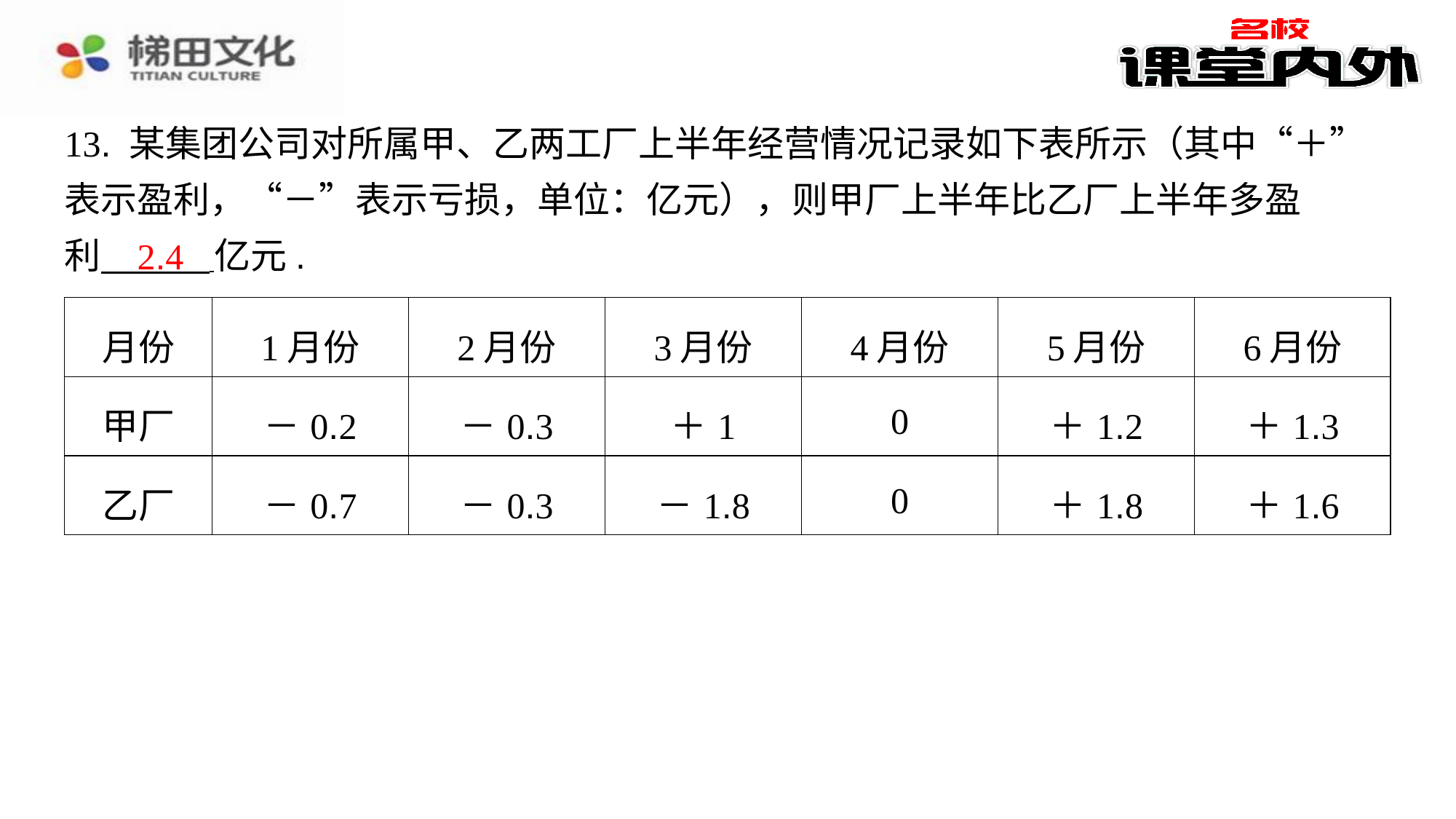

13. 某集团公司对所属甲、乙两工厂上半年经营情况记录如下表所示（其中“＋”
表示盈利，“－”表示亏损，单位：亿元），则甲厂上半年比乙厂上半年多盈
利                 亿元.
2.4
| 月份 | 1月份 | 2月份 | 3月份 | 4月份 | 5月份 | 6月份 |
| --- | --- | --- | --- | --- | --- | --- |
| 甲厂 | －0.2 | －0.3 | ＋1 | 0 | ＋1.2 | ＋1.3 |
| 乙厂 | －0.7 | －0.3 | －1.8 | 0 | ＋1.8 | ＋1.6 |